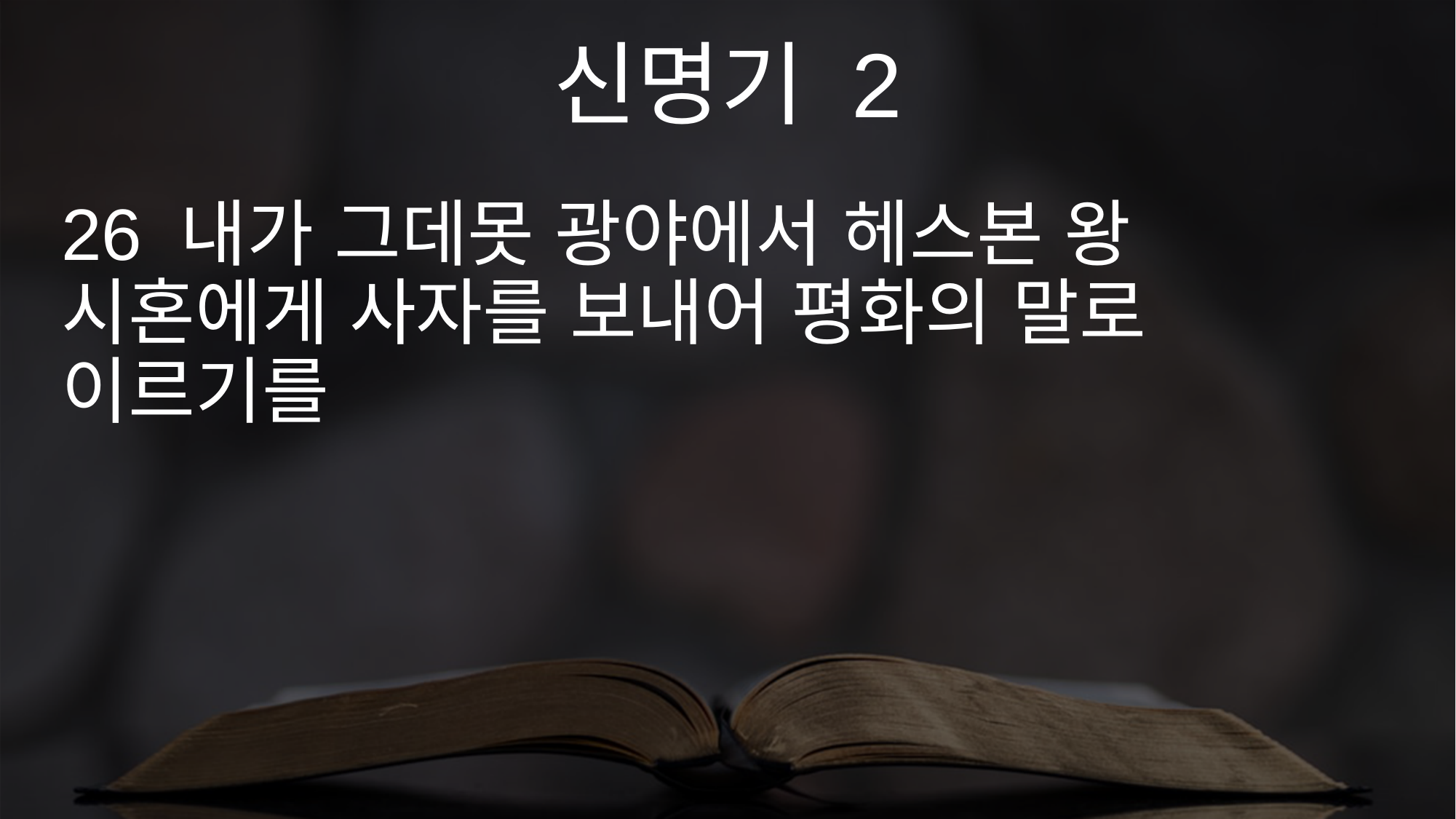

신명기 2
26 내가 그데못 광야에서 헤스본 왕 시혼에게 사자를 보내어 평화의 말로 이르기를